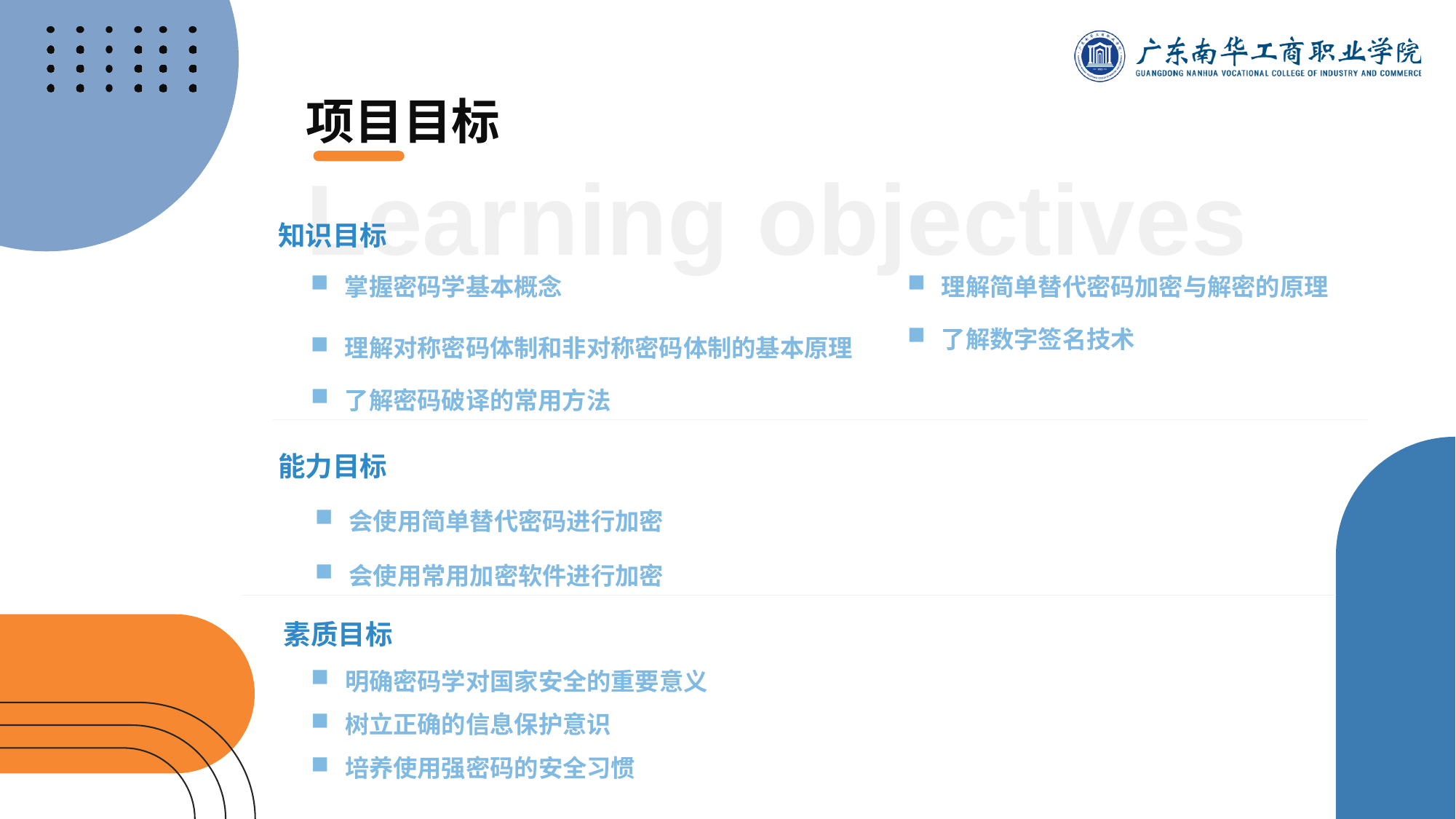

项目目标

Learning objectives
知识目标
理解简单替代密码加密与解密的原理
掌握密码学基本概念
了解数字签名技术
理解对称密码体制和非对称密码体制的基本原理
了解密码破译的常用方法
能力目标

会使用简单替代密码进行加密
会使用常用加密软件进行加密
素质目标

明确密码学对国家安全的重要意义
树立正确的信息保护意识
培养使用强密码的安全习惯